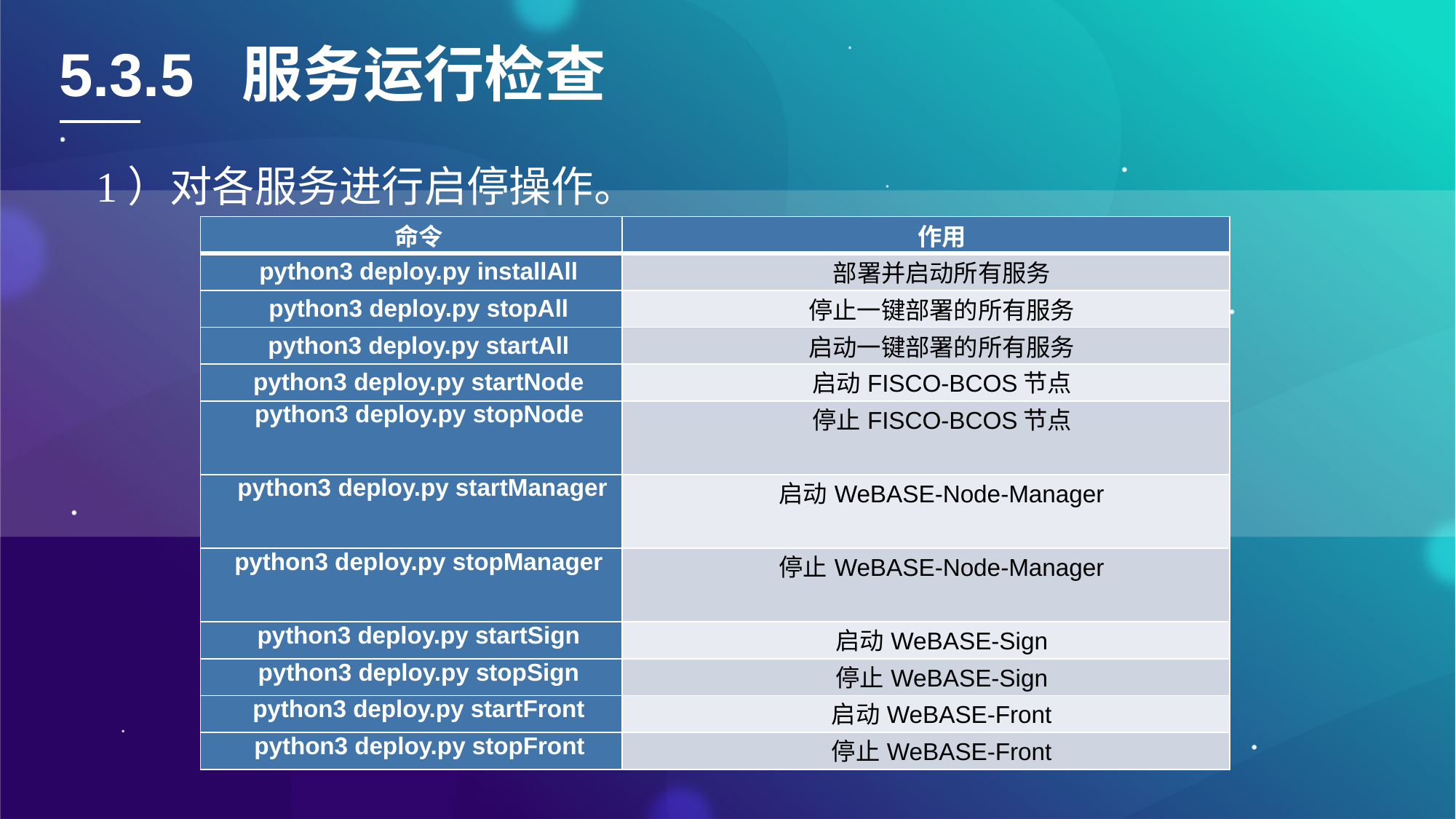

5.3.5  服务运行检查
1）对各服务进行启停操作。

| 命令 | 作用 |
| --- | --- |
| python3 deploy.py installAll | 部署并启动所有服务 |
| python3 deploy.py stopAll | 停止一键部署的所有服务 |
| python3 deploy.py startAll | 启动一键部署的所有服务 |
| python3 deploy.py startNode | 启动FISCO-BCOS节点 |
| python3 deploy.py stopNode | 停止FISCO-BCOS节点 |
| python3 deploy.py startManager | 启动WeBASE-Node-Manager |
| python3 deploy.py stopManager | 停止WeBASE-Node-Manager |
| python3 deploy.py startSign | 启动WeBASE-Sign |
| python3 deploy.py stopSign | 停止WeBASE-Sign |
| python3 deploy.py startFront | 启动WeBASE-Front |
| python3 deploy.py stopFront | 停止WeBASE-Front |